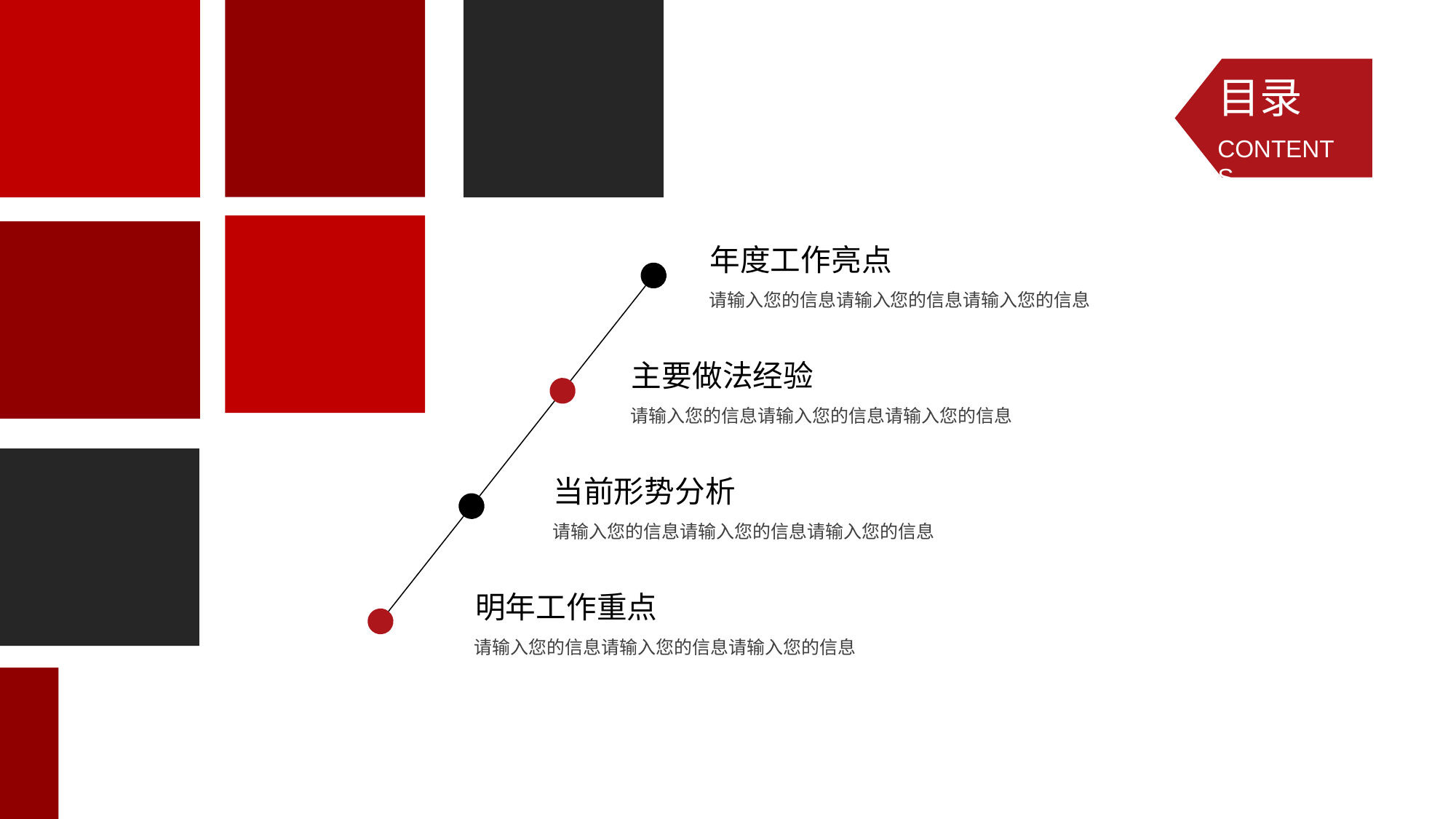

目录
CONTENTS

年度工作亮点
请输入您的信息请输入您的信息请输入您的信息
主要做法经验
请输入您的信息请输入您的信息请输入您的信息
当前形势分析
请输入您的信息请输入您的信息请输入您的信息
明年工作重点
请输入您的信息请输入您的信息请输入您的信息